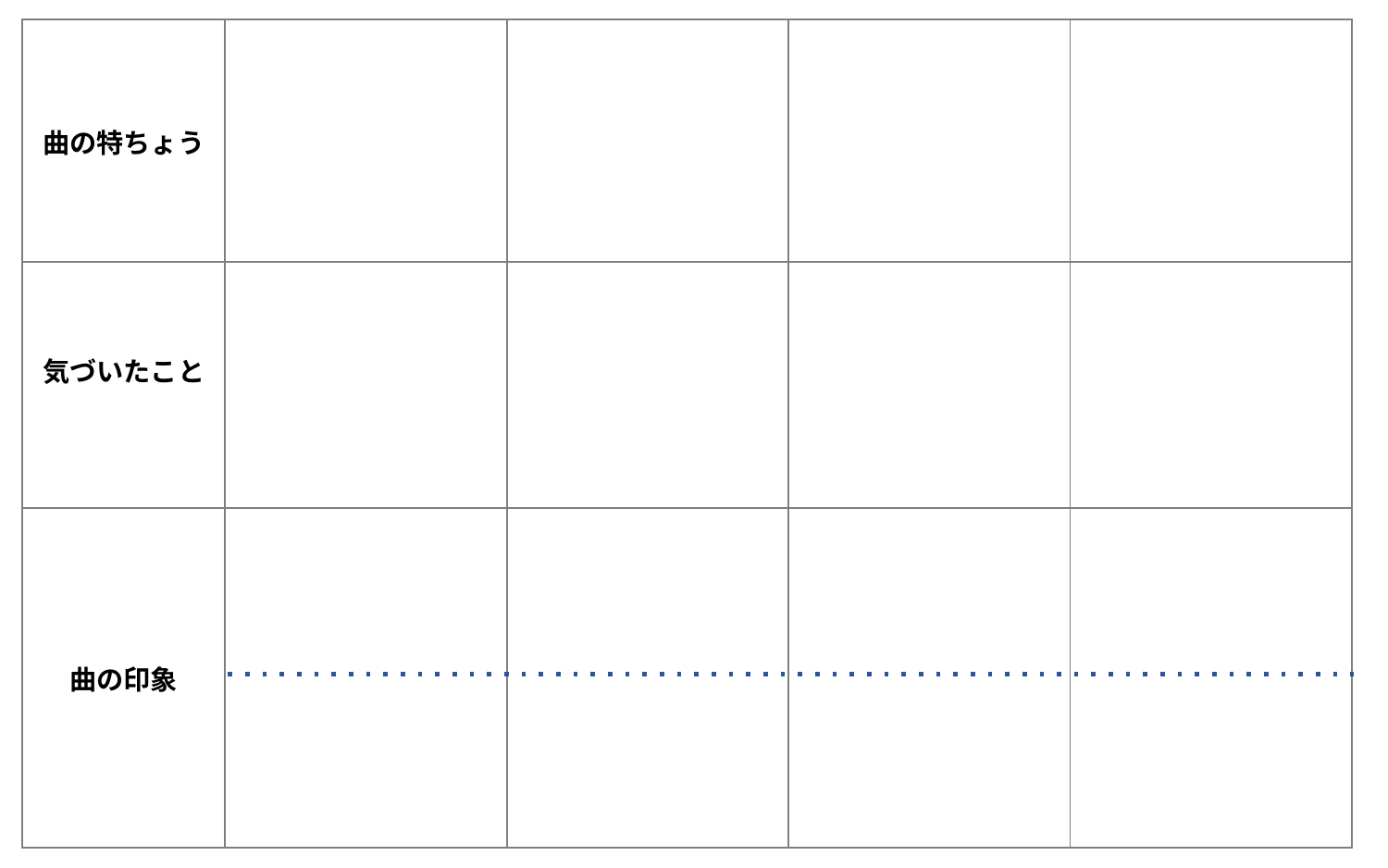

明るい
| 曲の特ちょう |  |  |  |  |
| --- | --- | --- | --- | --- |
| 気づいたこと |  |  |  |  |
| 曲の印象 |  |  |  |  |
にぎやか
かなしい
さみしい
落ちついている
静か
暗い
静まり返っている
入力できます
入力できます
入力できます
入力できます
入力できます